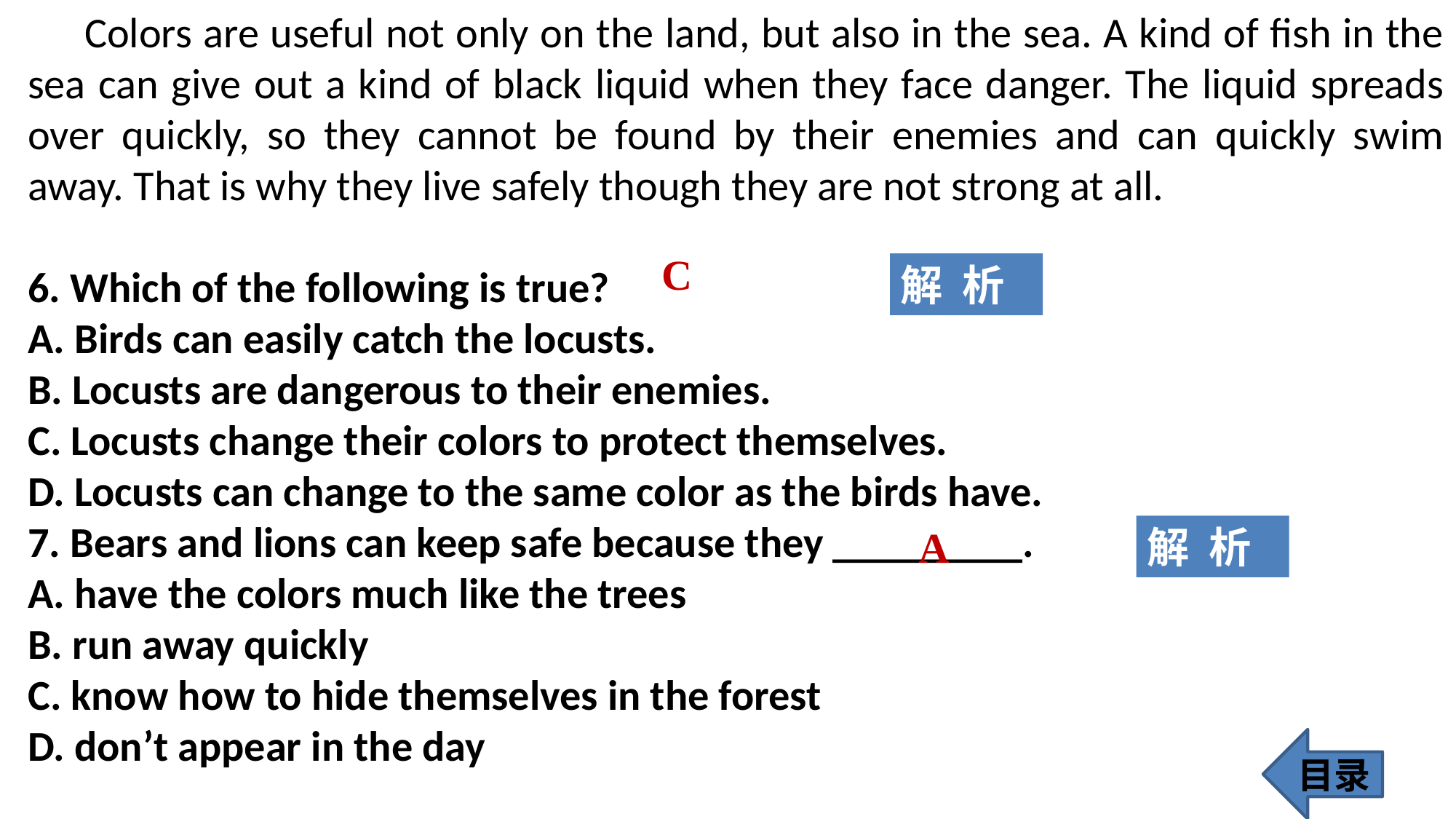

Colors are useful not only on the land, but also in the sea. A kind of fish in the sea can give out a kind of black liquid when they face danger. The liquid spreads over quickly, so they cannot be found by their enemies and can quickly swim away. That is why they live safely though they are not strong at all.

6. Which of the following is true?
A. Birds can easily catch the locusts.
B. Locusts are dangerous to their enemies.
C. Locusts change their colors to protect themselves.
D. Locusts can change to the same color as the birds have.
7. Bears and lions can keep safe because they _________.
A. have the colors much like the trees
B. run away quickly
C. know how to hide themselves in the forest
D. don’t appear in the day
C
解  析
A
解  析
目录
275